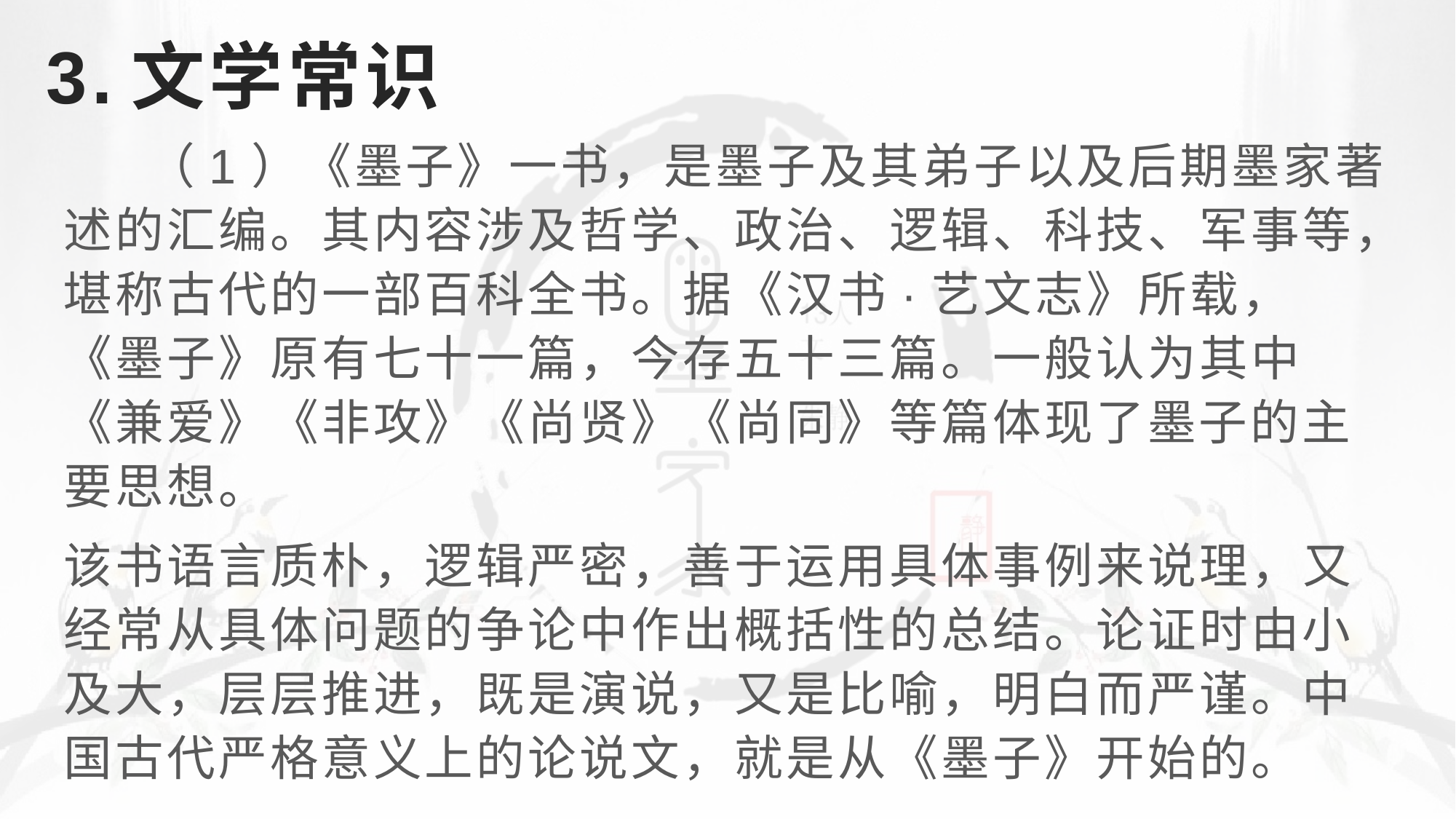

# 3.文学常识
      （1）《墨子》一书，是墨子及其弟子以及后期墨家著述的汇编。其内容涉及哲学、政治、逻辑、科技、军事等，堪称古代的一部百科全书。据《汉书·艺文志》所载，《墨子》原有七十一篇，今存五十三篇。一般认为其中《兼爱》《非攻》《尚贤》《尚同》等篇体现了墨子的主要思想。
该书语言质朴，逻辑严密，善于运用具体事例来说理，又经常从具体问题的争论中作出概括性的总结。论证时由小及大，层层推进，既是演说，又是比喻，明白而严谨。中国古代严格意义上的论说文，就是从《墨子》开始的。